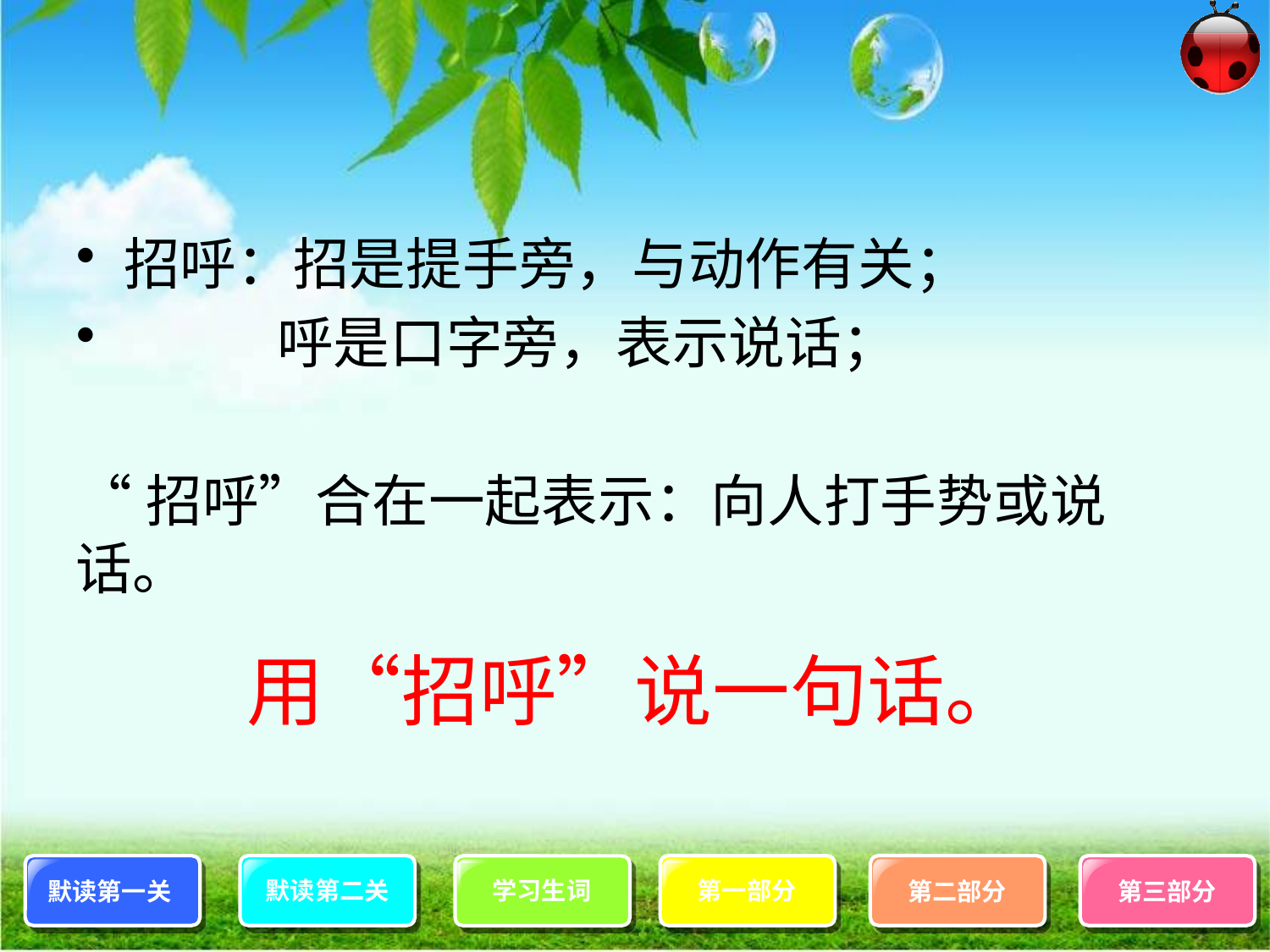

招呼：招是提手旁，与动作有关；
           呼是口字旁，表示说话；

“招呼”合在一起表示：向人打手势或说话。

# 用“招呼”说一句话。